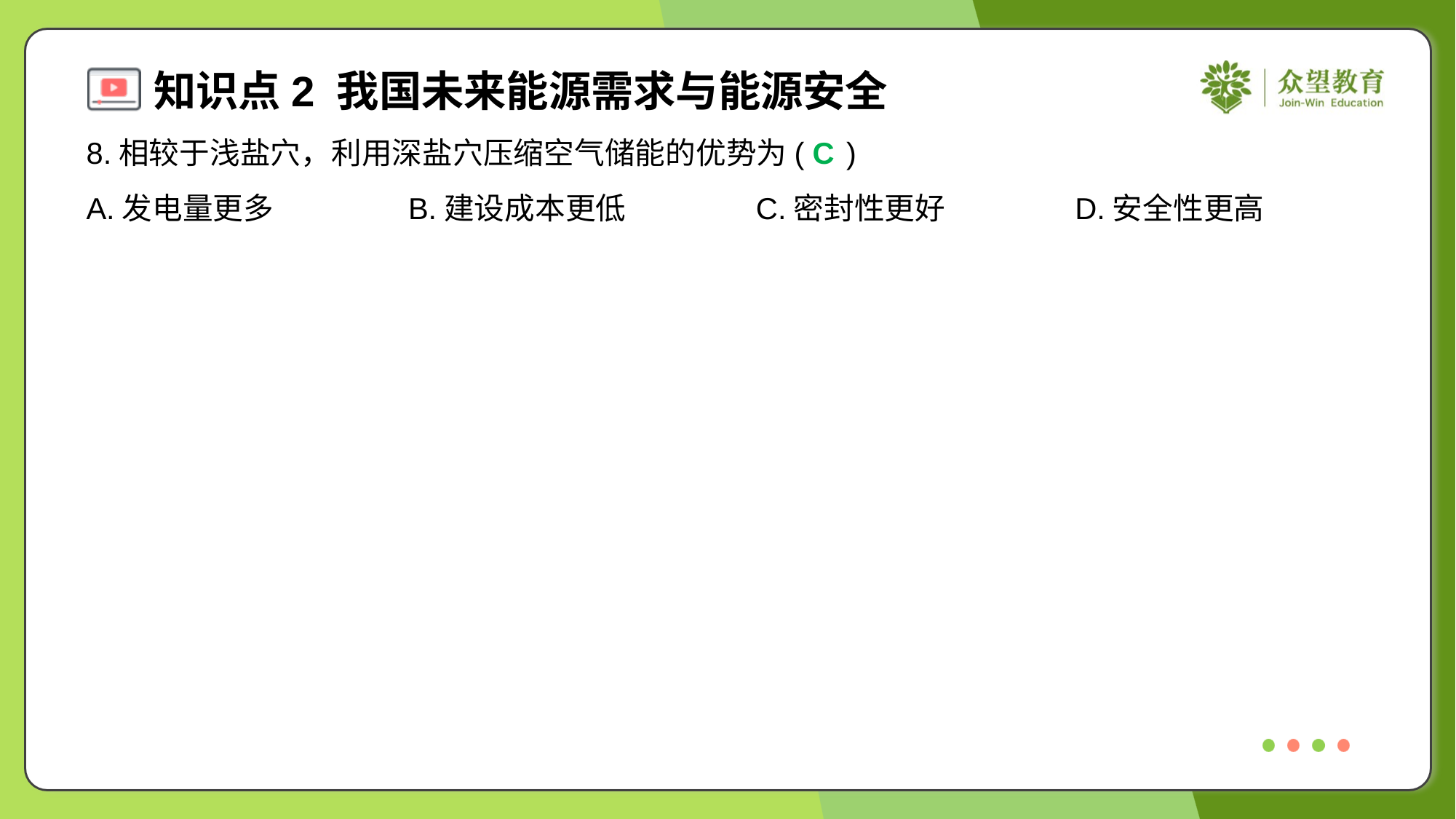

8.相较于浅盐穴，利用深盐穴压缩空气储能的优势为(     )
C
A.发电量更多	B.建设成本更低	C.密封性更好	D.安全性更高